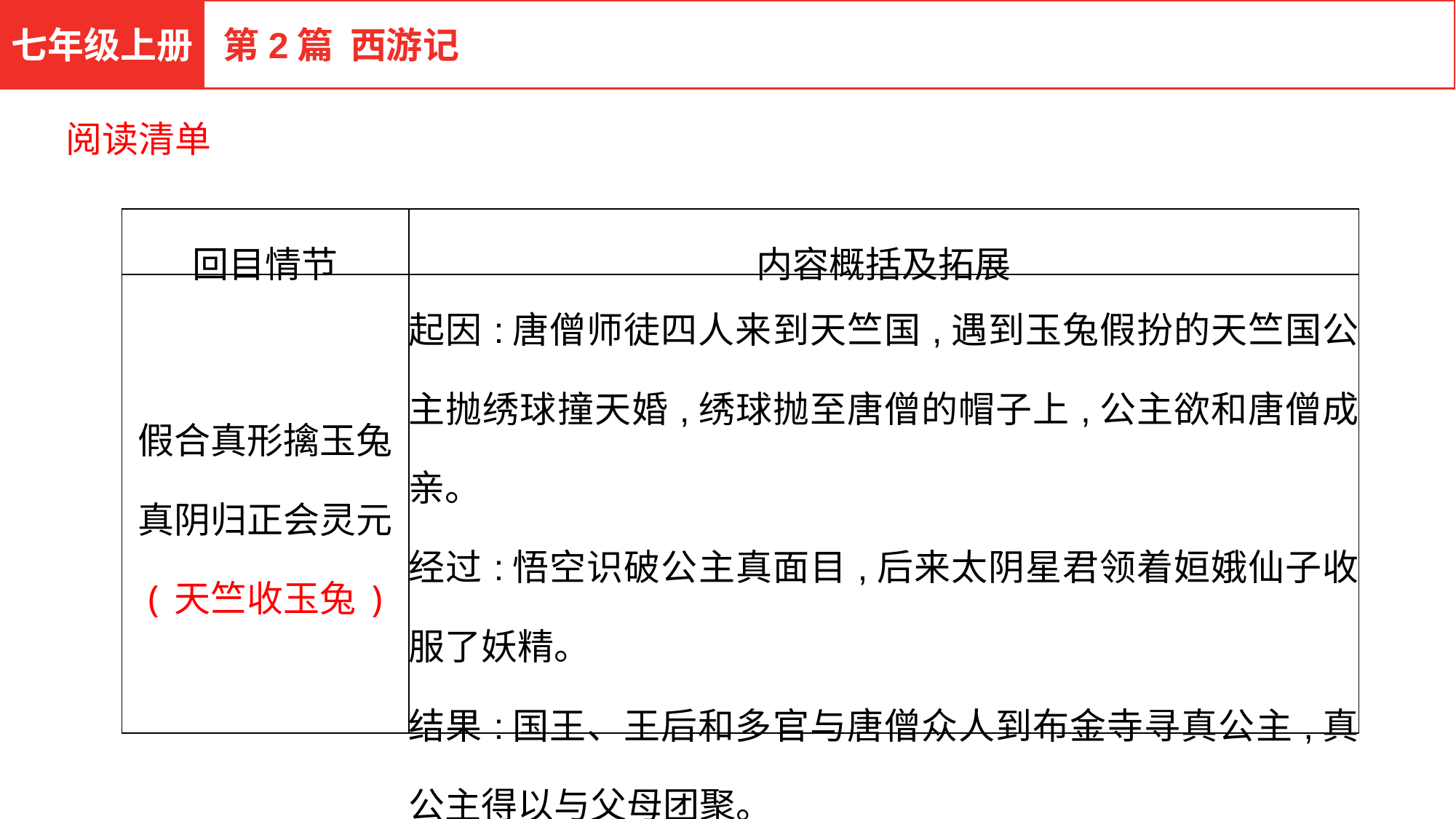

七年级上册
第2篇  西游记
阅读清单
| 回目情节 | 内容概括及拓展 |
| --- | --- |
| 假合真形擒玉兔 真阴归正会灵元 (天竺收玉兔) | 起因:唐僧师徒四人来到天竺国,遇到玉兔假扮的天竺国公主抛绣球撞天婚,绣球抛至唐僧的帽子上,公主欲和唐僧成亲。 经过:悟空识破公主真面目,后来太阴星君领着姮娥仙子收服了妖精。 结果:国王、王后和多官与唐僧众人到布金寺寻真公主,真公主得以与父母团聚。 |